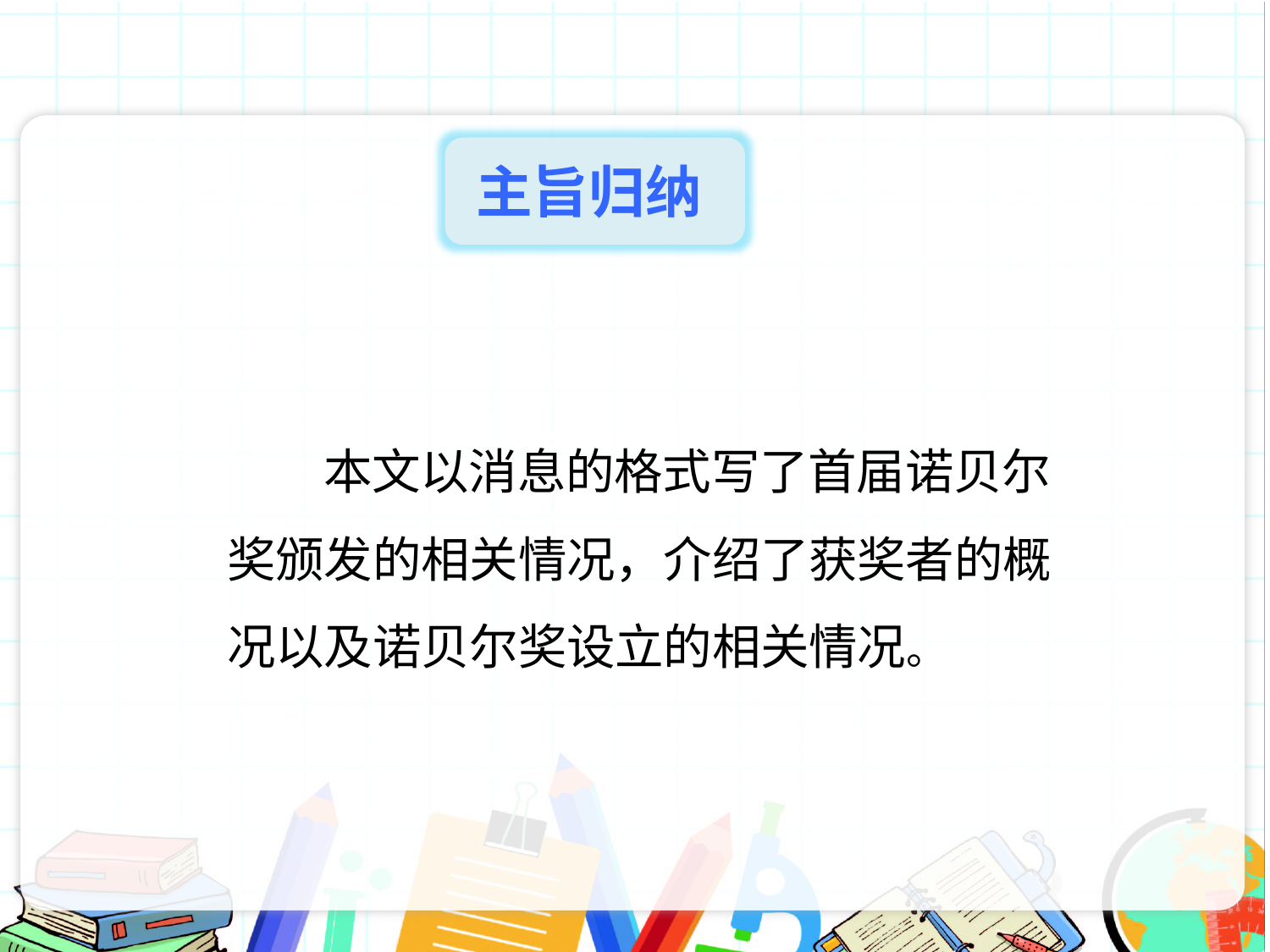

主旨归纳
本文以消息的格式写了首届诺贝尔奖颁发的相关情况，介绍了获奖者的概况以及诺贝尔奖设立的相关情况。